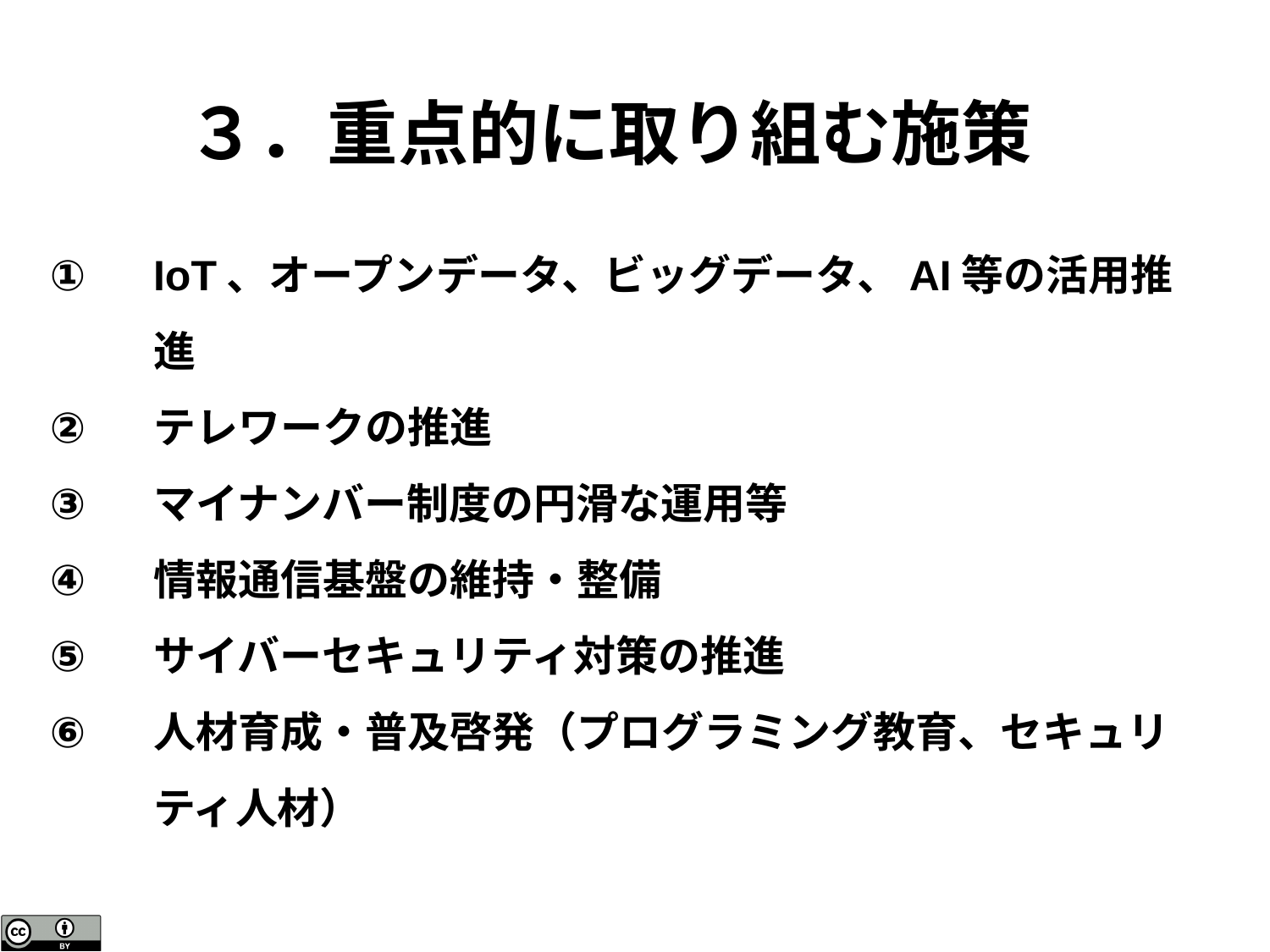

３．重点的に取り組む施策
IoT、オープンデータ、ビッグデータ、AI等の活用推進
テレワークの推進
マイナンバー制度の円滑な運用等
情報通信基盤の維持・整備
サイバーセキュリティ対策の推進
人材育成・普及啓発（プログラミング教育、セキュリティ人材）